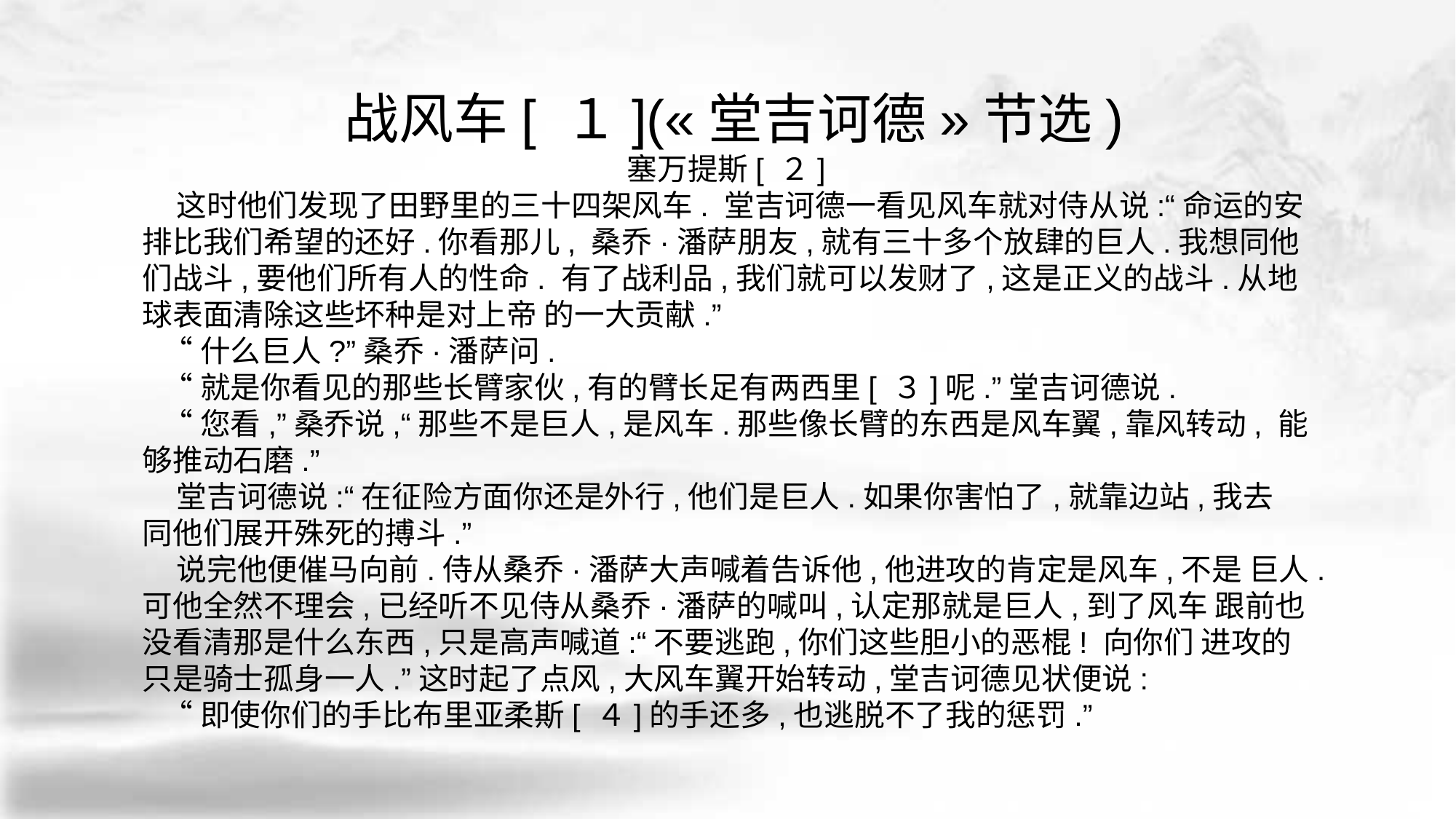

战风车[ １](«堂吉诃德»节选)
塞万提斯[ ２]
    这时他们发现了田野里的三十四架风车. 堂吉诃德一看见风车就对侍从说:“命运的安排比我们希望的还好.你看那儿, 桑乔·潘萨朋友,就有三十多个放肆的巨人.我想同他们战斗,要他们所有人的性命. 有了战利品,我们就可以发财了,这是正义的战斗.从地球表面清除这些坏种是对上帝 的一大贡献.”
   “什么巨人?”桑乔·潘萨问.
   “就是你看见的那些长臂家伙,有的臂长足有两西里[ ３]呢.”堂吉诃德说.
   “您看,”桑乔说,“那些不是巨人,是风车.那些像长臂的东西是风车翼,靠风转动, 能够推动石磨.”
    堂吉诃德说:“在征险方面你还是外行,他们是巨人.如果你害怕了,就靠边站,我去
同他们展开殊死的搏斗.”
    说完他便催马向前.侍从桑乔·潘萨大声喊着告诉他,他进攻的肯定是风车,不是 巨人.可他全然不理会,已经听不见侍从桑乔·潘萨的喊叫,认定那就是巨人,到了风车 跟前也没看清那是什么东西,只是高声喊道:“不要逃跑,你们这些胆小的恶棍! 向你们 进攻的只是骑士孤身一人.”这时起了点风,大风车翼开始转动,堂吉诃德见状便说:
   “即使你们的手比布里亚柔斯[ ４]的手还多,也逃脱不了我的惩罚.”